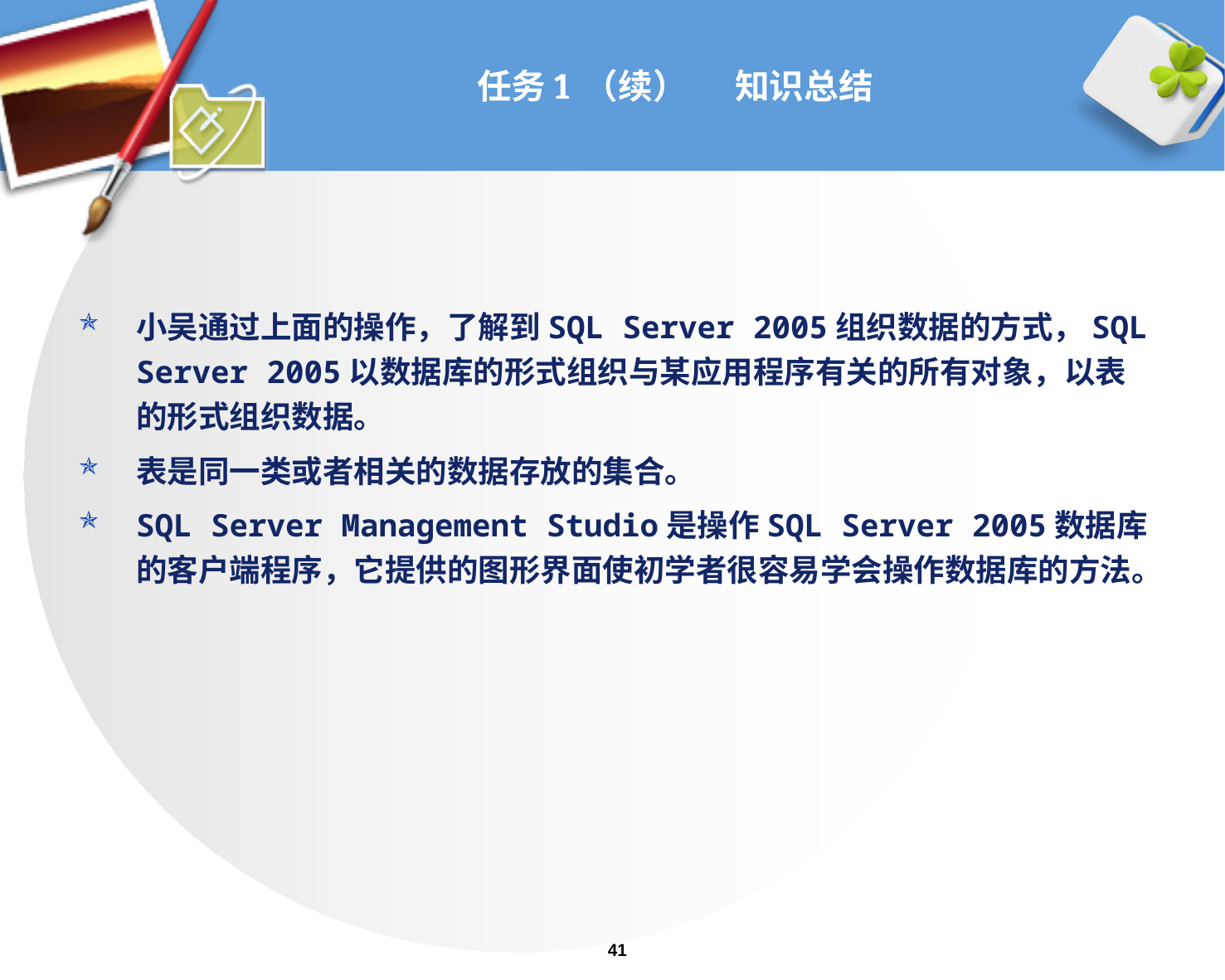

# 任务1 （续）      知识总结
小吴通过上面的操作，了解到SQL Server 2005组织数据的方式，SQL Server 2005以数据库的形式组织与某应用程序有关的所有对象，以表的形式组织数据。
表是同一类或者相关的数据存放的集合。
SQL Server Management Studio是操作SQL Server 2005数据库的客户端程序，它提供的图形界面使初学者很容易学会操作数据库的方法。

41